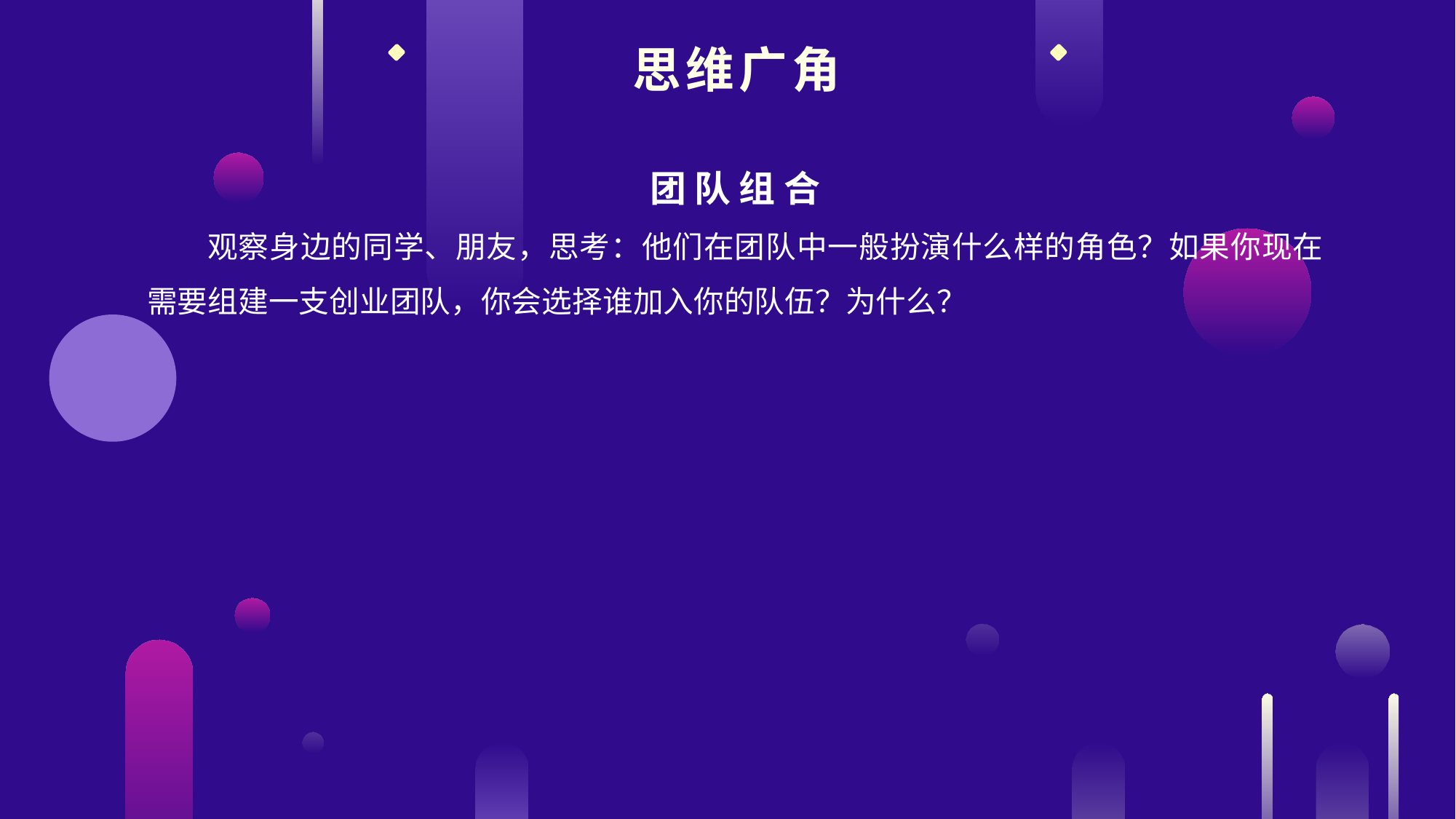

思维广角

团 队 组 合
观察身边的同学、朋友，思考：他们在团队中一般扮演什么样的角色？如果你现在需要组建一支创业团队，你会选择谁加入你的队伍？为什么？